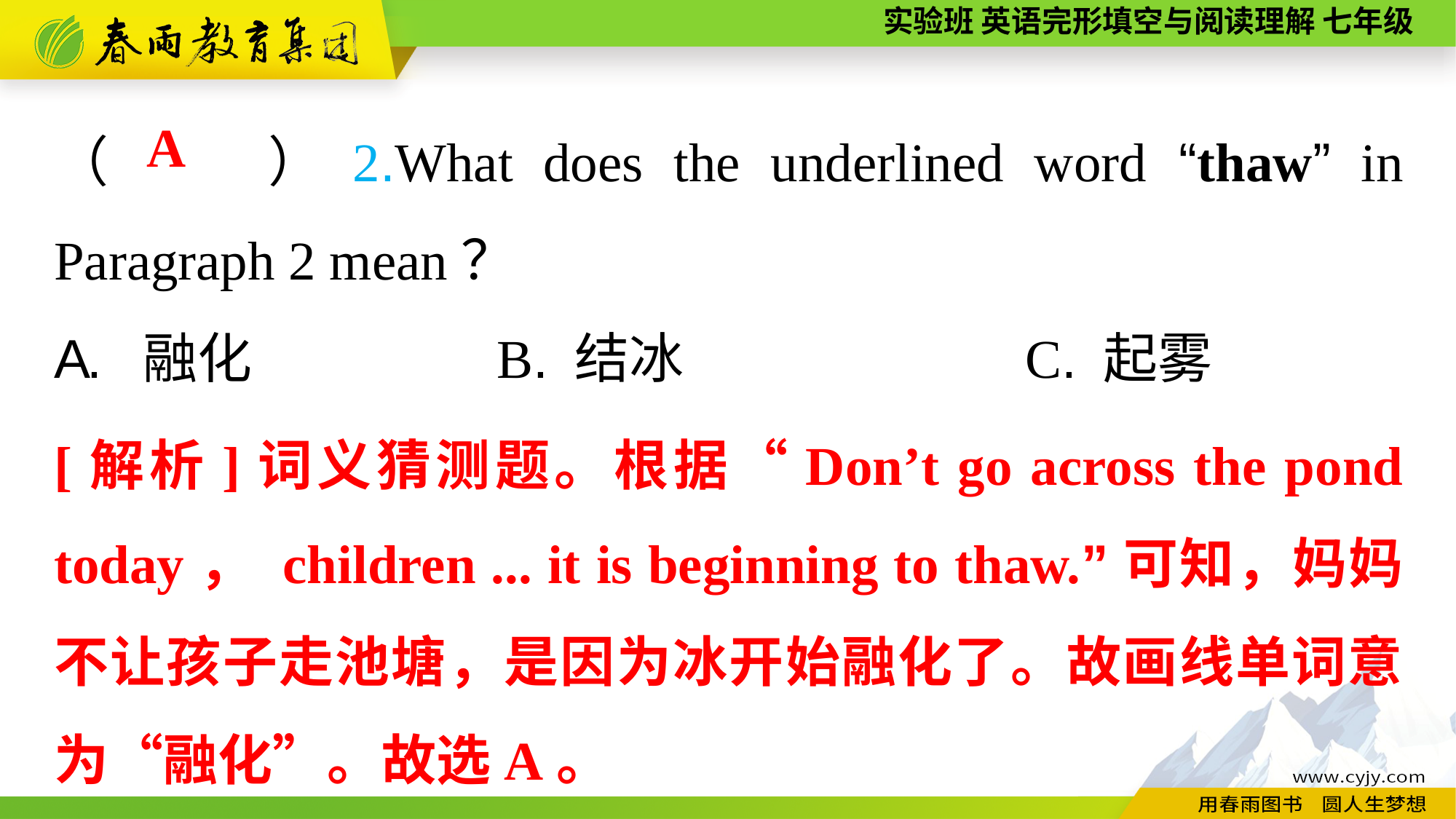

（　　）2.What does the underlined word “thaw” in Paragraph 2 mean？
融化                   B. 结冰	              C. 起雾
A
[解析]词义猜测题。根据“Don’t go across the pond today， children ... it is beginning to thaw.”可知，妈妈不让孩子走池塘，是因为冰开始融化了。故画线单词意为“融化”。故选A。